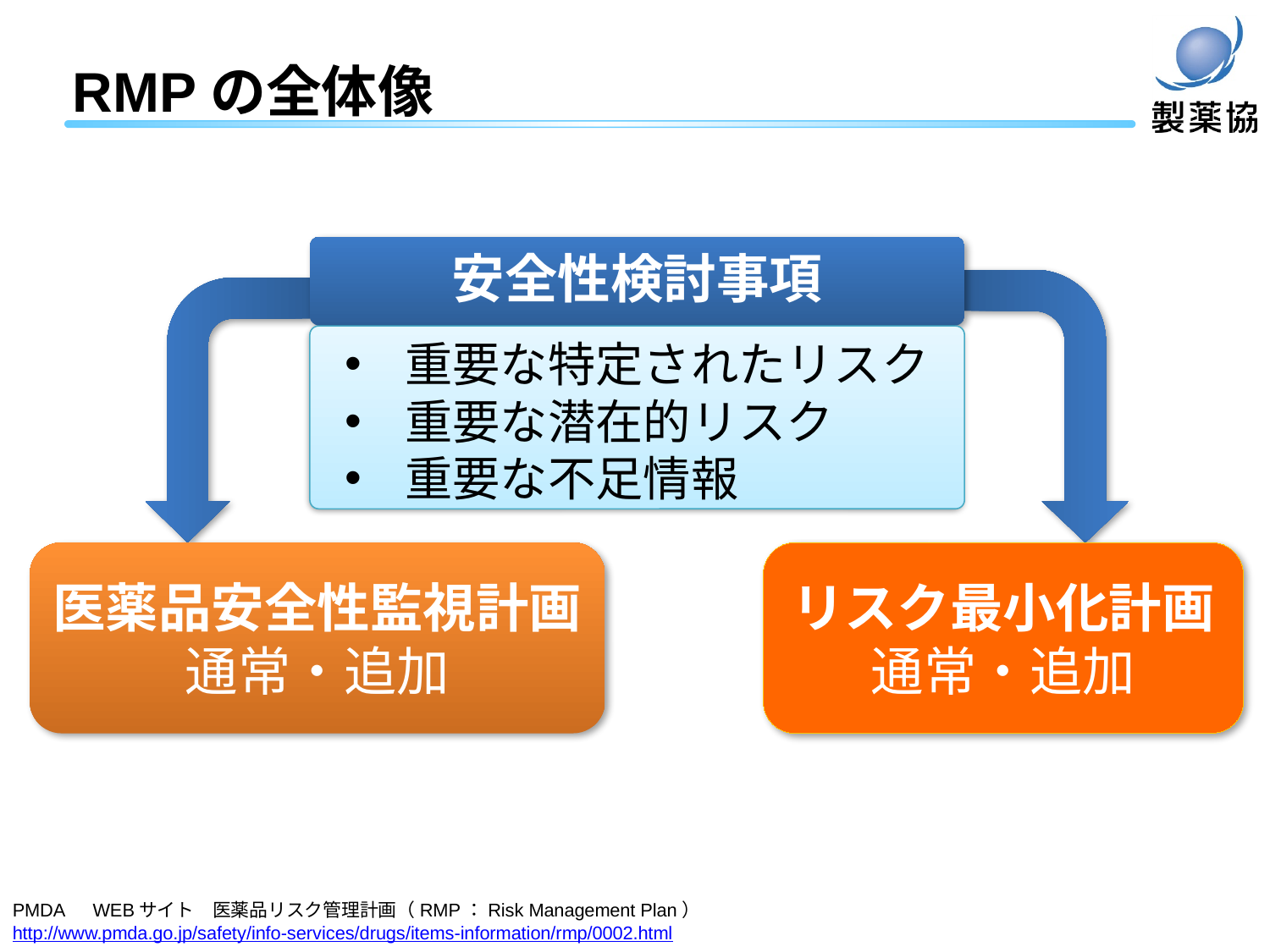

RMPの全体像
安全性検討事項

重要な特定されたリスク
重要な潜在的リスク
重要な不足情報

医薬品安全性監視計画
通常・追加
リスク最小化計画
通常・追加
PMDA　WEBサイト　医薬品リスク管理計画（RMP：Risk Management Plan）
http://www.pmda.go.jp/safety/info-services/drugs/items-information/rmp/0002.html